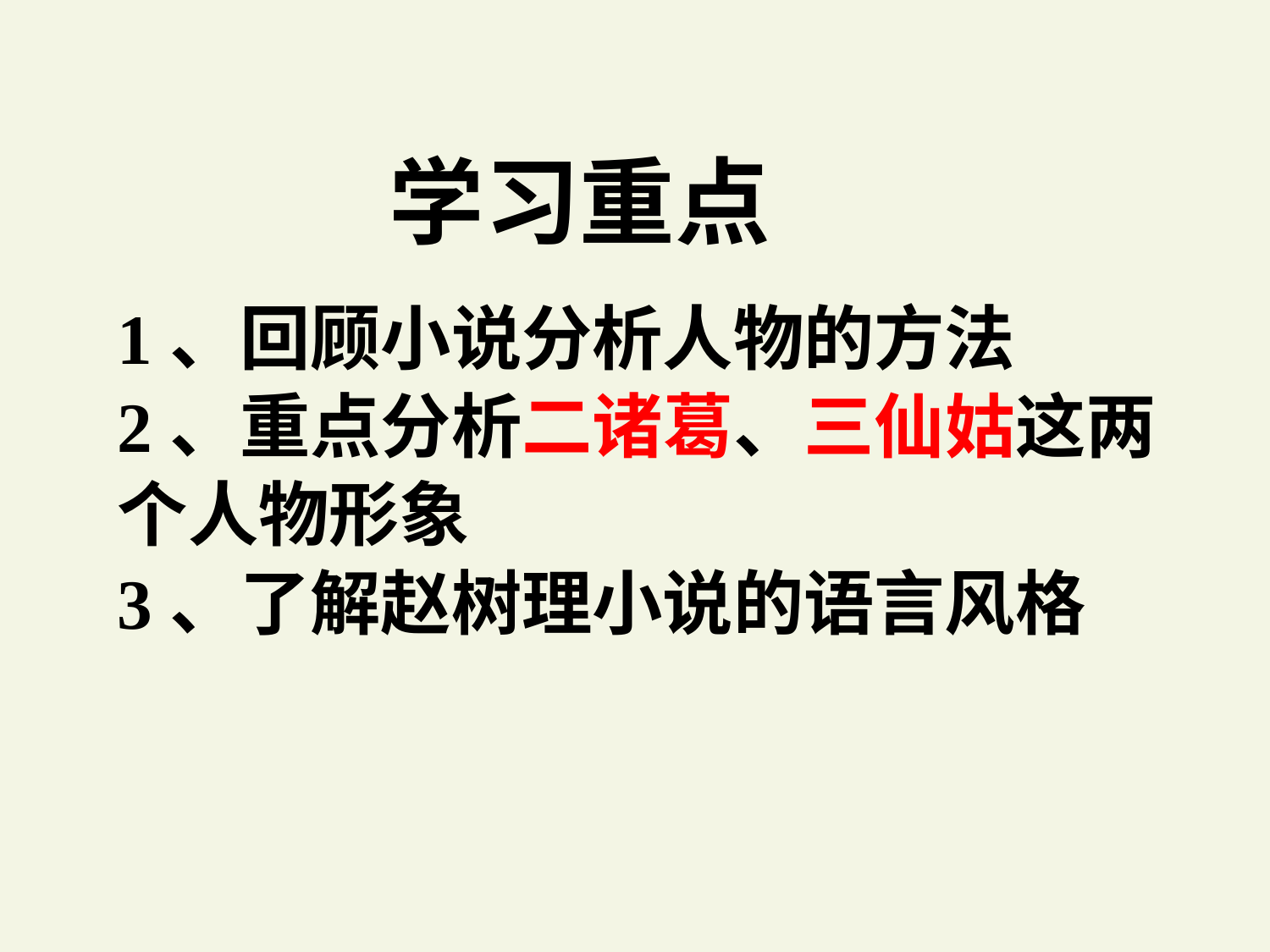

学习重点
1、回顾小说分析人物的方法
2、重点分析二诸葛、三仙姑这两个人物形象
3、了解赵树理小说的语言风格